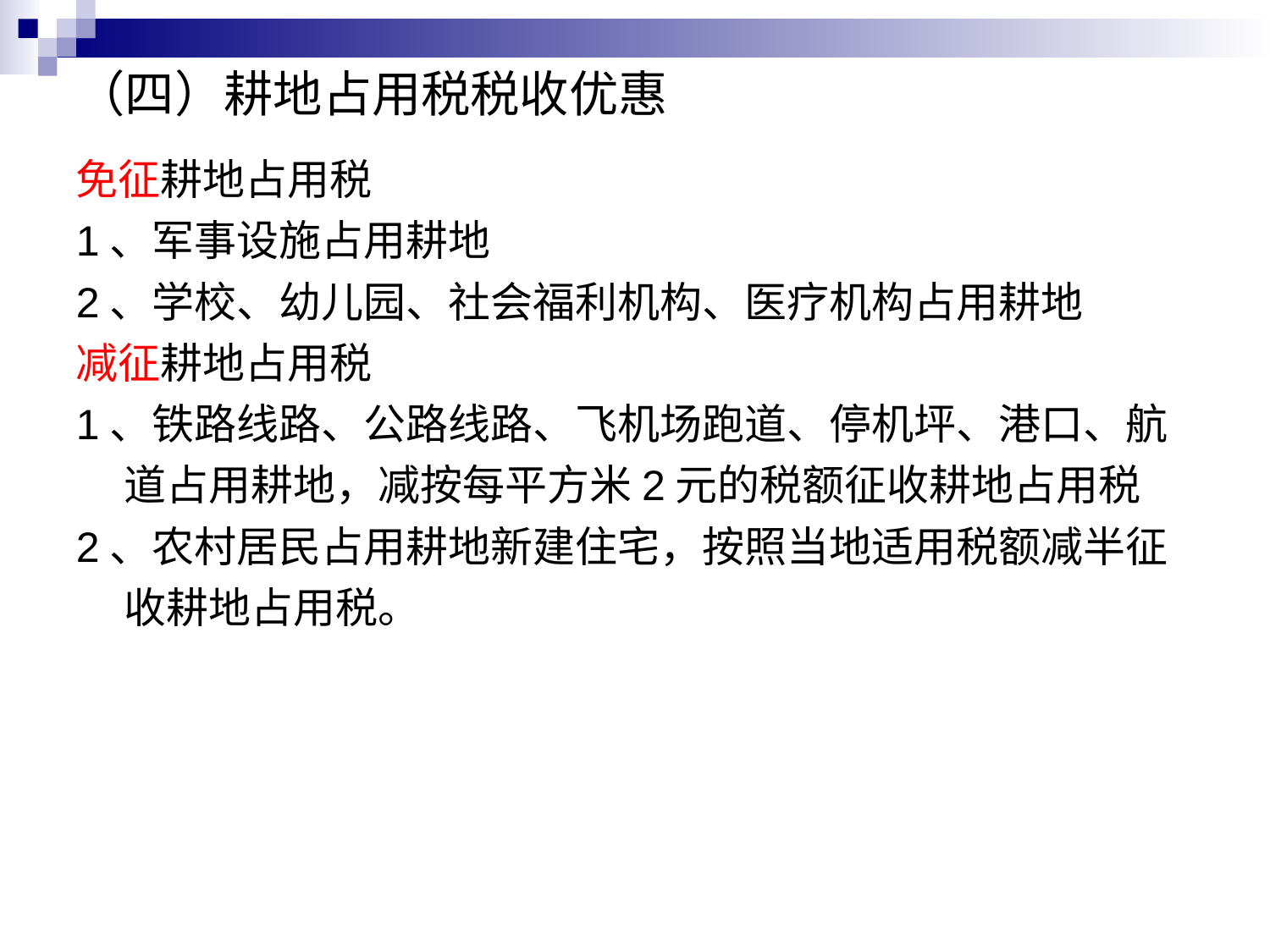

# （四）耕地占用税税收优惠
免征耕地占用税
1、军事设施占用耕地
2、学校、幼儿园、社会福利机构、医疗机构占用耕地
减征耕地占用税
1、铁路线路、公路线路、飞机场跑道、停机坪、港口、航道占用耕地，减按每平方米2元的税额征收耕地占用税
2、农村居民占用耕地新建住宅，按照当地适用税额减半征收耕地占用税。